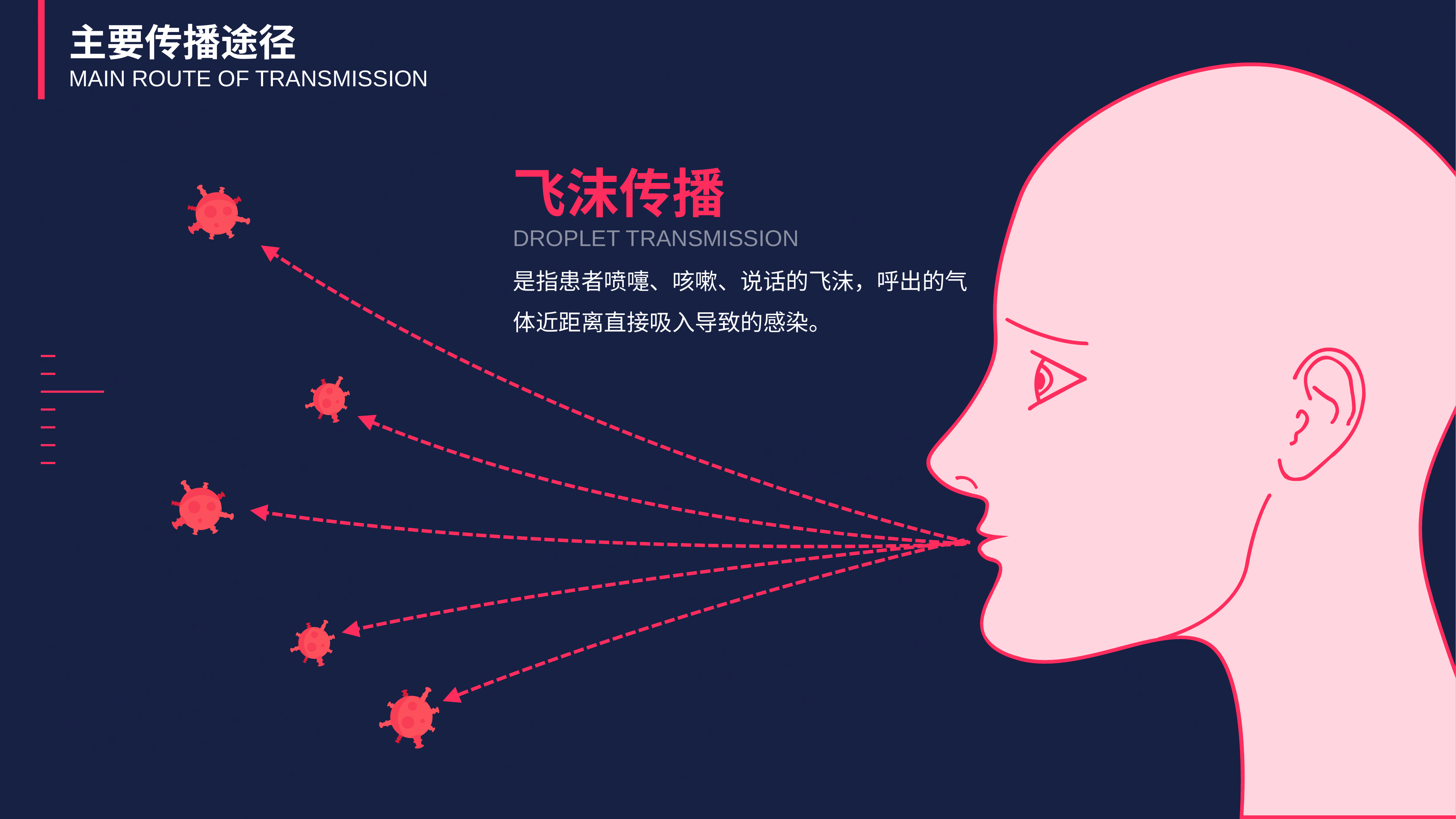

主要传播途径
MAIN ROUTE OF TRANSMISSION

飞沫传播
DROPLET TRANSMISSION

是指患者喷嚏、咳嗽、说话的飞沫，呼出的气体近距离直接吸入导致的感染。

COVID-19

新型冠状病毒肺炎